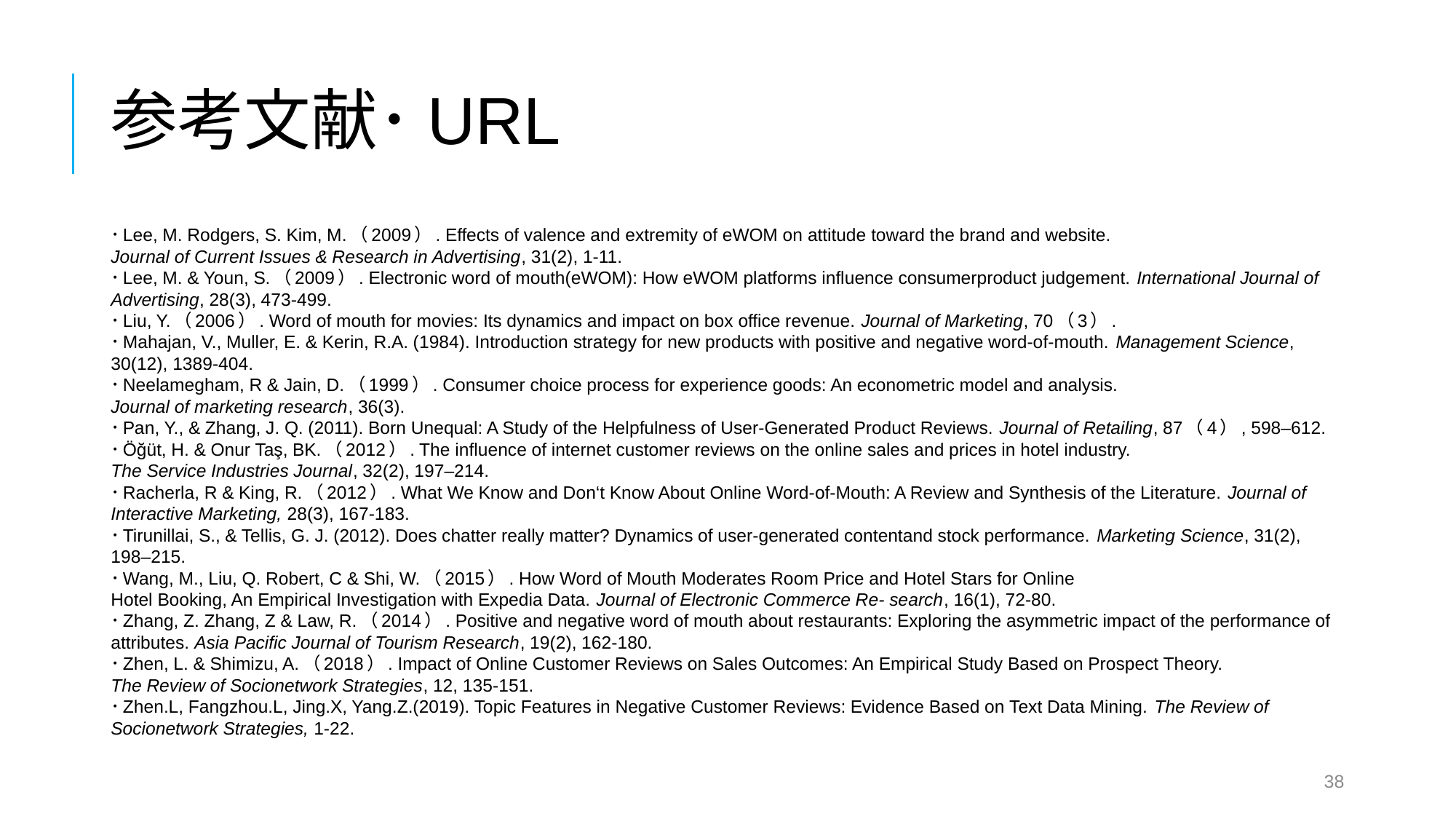

# 参考文献･URL
･Lee, M. Rodgers, S. Kim, M.（2009）. Effects of valence and extremity of eWOM on attitude toward the brand and website.
Journal of Current Issues & Research in Advertising, 31(2), 1-11.
･Lee, M. & Youn, S.（2009）. Electronic word of mouth(eWOM): How eWOM platforms influence consumerproduct judgement. International Journal of Advertising, 28(3), 473-499.
･Liu, Y.（2006）. Word of mouth for movies: Its dynamics and impact on box office revenue. Journal of Marketing, 70（3）.
･Mahajan, V., Muller, E. & Kerin, R.A. (1984). Introduction strategy for new products with positive and negative word-of-mouth. Management Science, 30(12), 1389-404.
･Neelamegham, R & Jain, D.（1999）. Consumer choice process for experience goods: An econometric model and analysis.
Journal of marketing research, 36(3).
･Pan, Y., & Zhang, J. Q. (2011). Born Unequal: A Study of the Helpfulness of User-Generated Product Reviews. Journal of Retailing, 87（4）, 598–612.
･Öğüt, H. & Onur Taş, BK.（2012）. The influence of internet customer reviews on the online sales and prices in hotel industry.
The Service Industries Journal, 32(2), 197–214.
･Racherla, R & King, R.（2012）. What We Know and Don‘t Know About Online Word-of-Mouth: A Review and Synthesis of the Literature. Journal of Interactive Marketing, 28(3), 167-183.
･Tirunillai, S., & Tellis, G. J. (2012). Does chatter really matter? Dynamics of user-generated contentand stock performance. Marketing Science, 31(2), 198–215.
･Wang, M., Liu, Q. Robert, C & Shi, W.（2015）. How Word of Mouth Moderates Room Price and Hotel Stars for Online
Hotel Booking, An Empirical Investigation with Expedia Data. Journal of Electronic Commerce Re- search, 16(1), 72-80.
･Zhang, Z. Zhang, Z & Law, R.（2014）. Positive and negative word of mouth about restaurants: Exploring the asymmetric impact of the performance of attributes. Asia Pacific Journal of Tourism Research, 19(2), 162-180.
･Zhen, L. & Shimizu, A.（2018）. Impact of Online Customer Reviews on Sales Outcomes: An Empirical Study Based on Prospect Theory.
The Review of Socionetwork Strategies, 12, 135-151.
･Zhen.L, Fangzhou.L, Jing.X, Yang.Z.(2019). Topic Features in Negative Customer Reviews: Evidence Based on Text Data Mining. The Review of Socionetwork Strategies, 1-22.
38